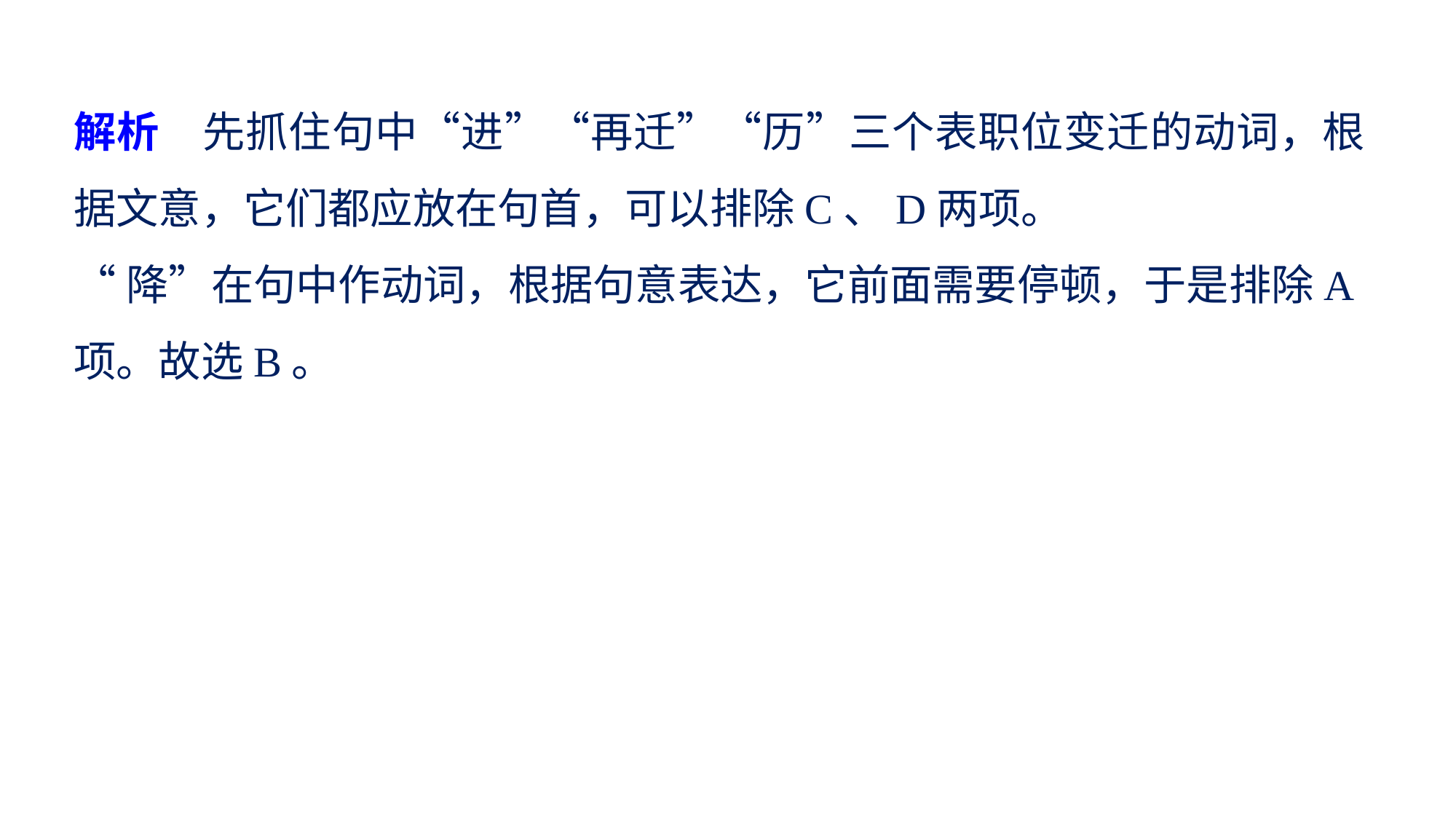

解析　先抓住句中“进”“再迁”“历”三个表职位变迁的动词，根据文意，它们都应放在句首，可以排除C、D两项。
“降”在句中作动词，根据句意表达，它前面需要停顿，于是排除A项。故选B。